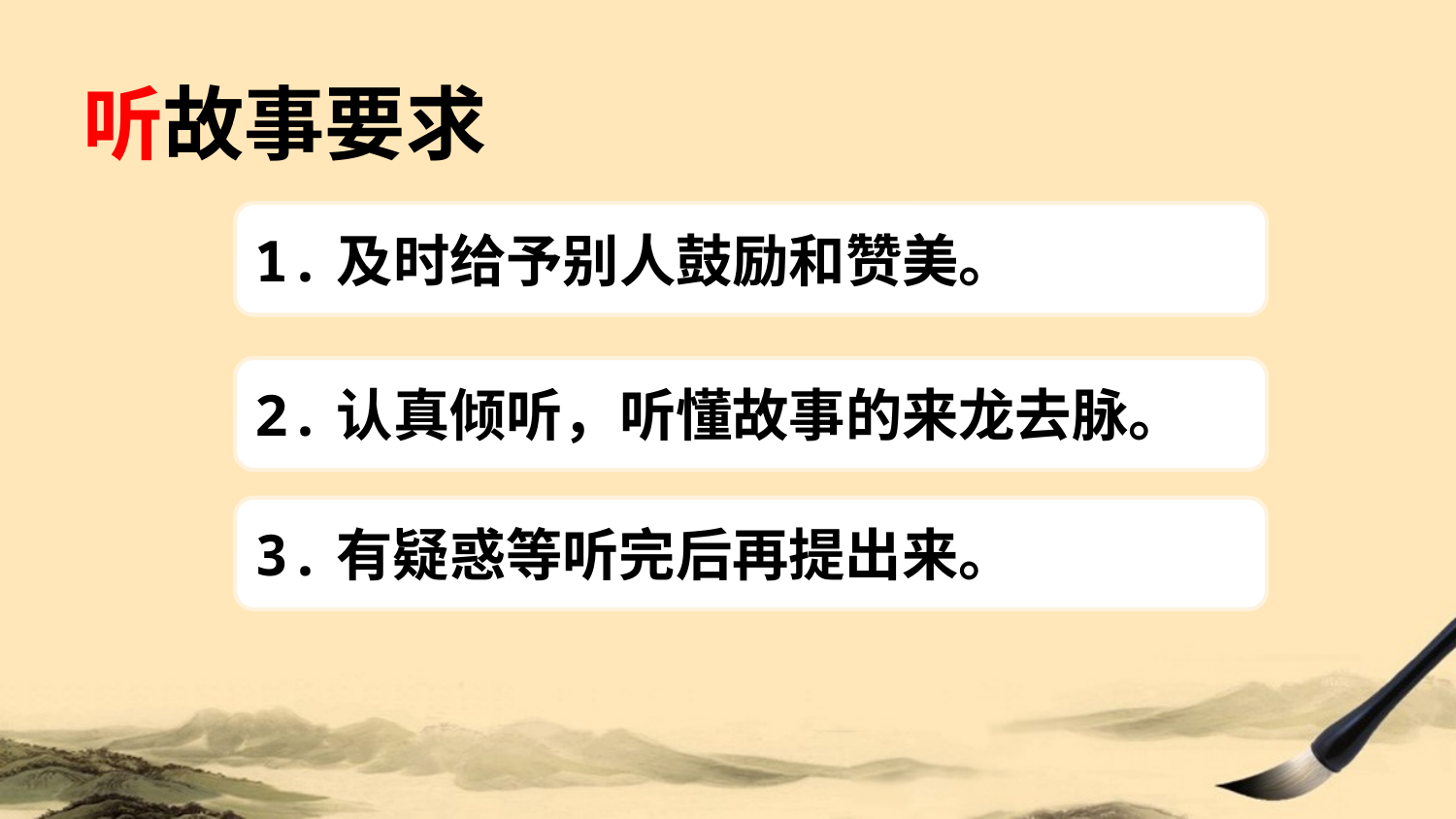

听故事要求
1.及时给予别人鼓励和赞美。
2.认真倾听，听懂故事的来龙去脉。
3.有疑惑等听完后再提出来。